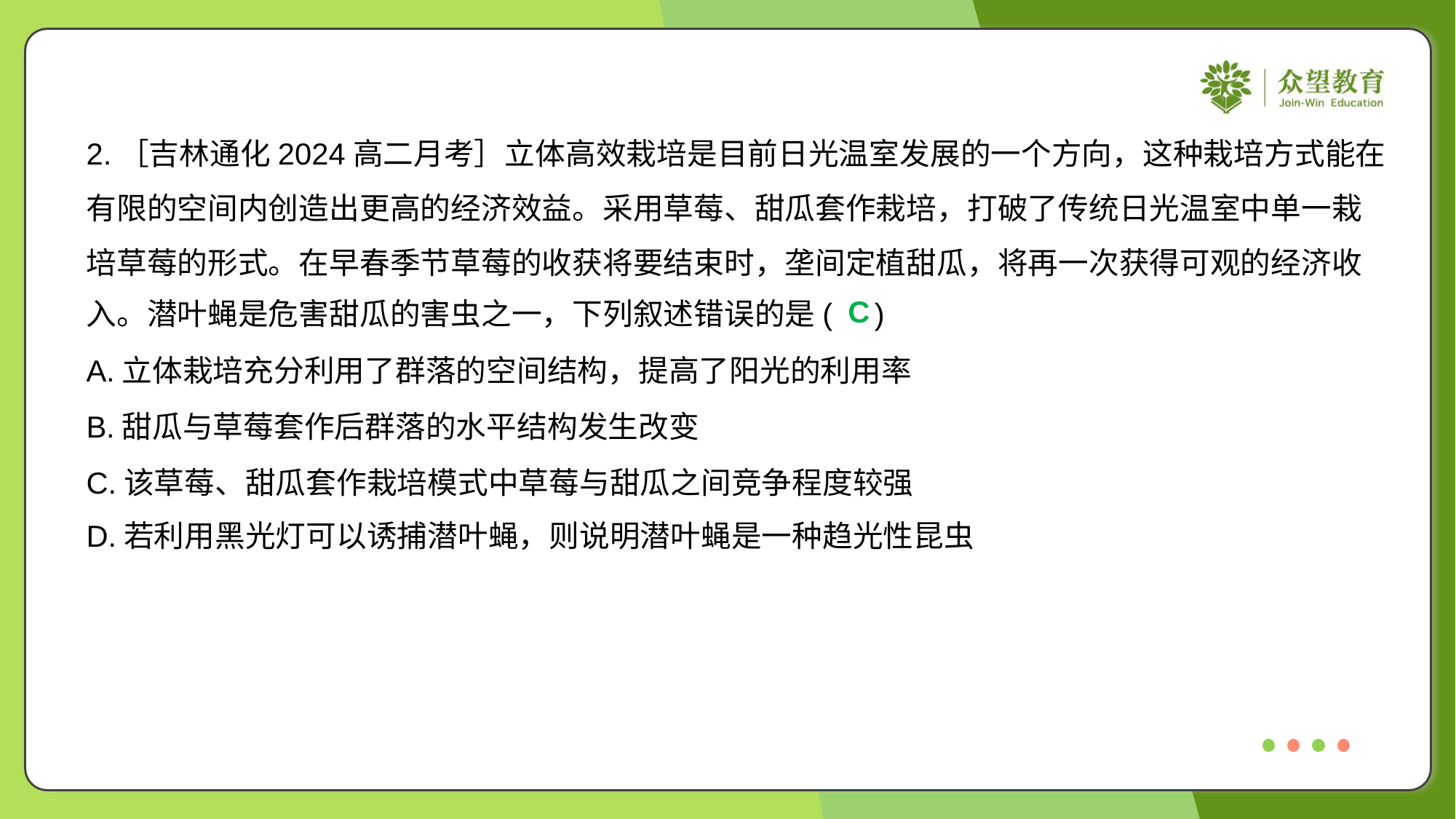

2.［吉林通化2024高二月考］立体高效栽培是目前日光温室发展的一个方向，这种栽培方式能在
有限的空间内创造出更高的经济效益。采用草莓、甜瓜套作栽培，打破了传统日光温室中单一栽
培草莓的形式。在早春季节草莓的收获将要结束时，垄间定植甜瓜，将再一次获得可观的经济收
入。潜叶蝇是危害甜瓜的害虫之一，下列叙述错误的是(     )
C
A.立体栽培充分利用了群落的空间结构，提高了阳光的利用率
B.甜瓜与草莓套作后群落的水平结构发生改变
C.该草莓、甜瓜套作栽培模式中草莓与甜瓜之间竞争程度较强
D.若利用黑光灯可以诱捕潜叶蝇，则说明潜叶蝇是一种趋光性昆虫